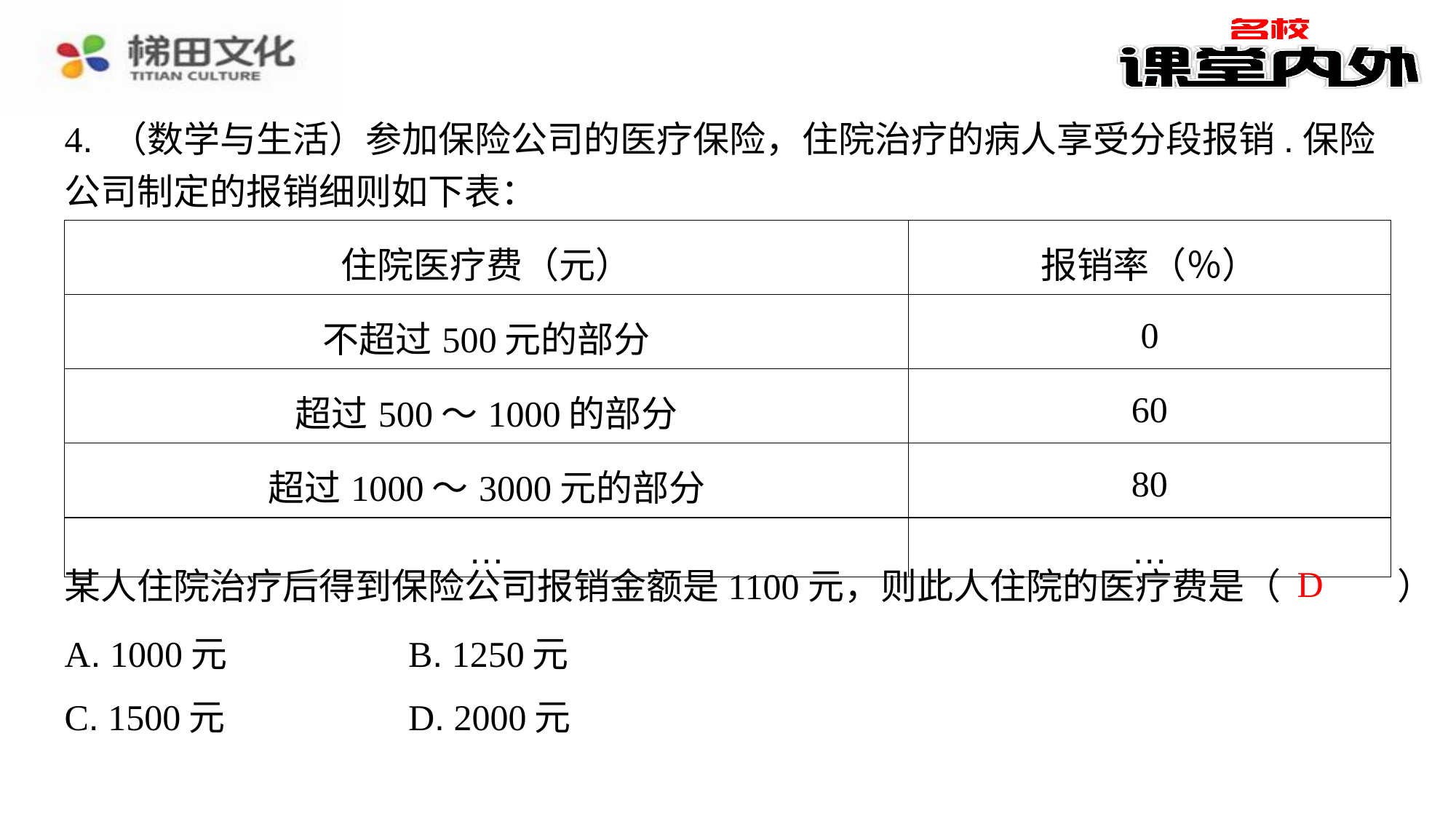

4. （数学与生活）参加保险公司的医疗保险，住院治疗的病人享受分段报销.保险
公司制定的报销细则如下表：
| 住院医疗费（元） | 报销率（％） |
| --- | --- |
| 不超过500元的部分 | 0 |
| 超过500～1000的部分 | 60 |
| 超过1000～3000元的部分 | 80 |
| … | … |
D
某人住院治疗后得到保险公司报销金额是1100元，则此人住院的医疗费是（　D　）
| A. 1000元 | B. 1250元 |
| --- | --- |
| C. 1500元 | D. 2000元 |